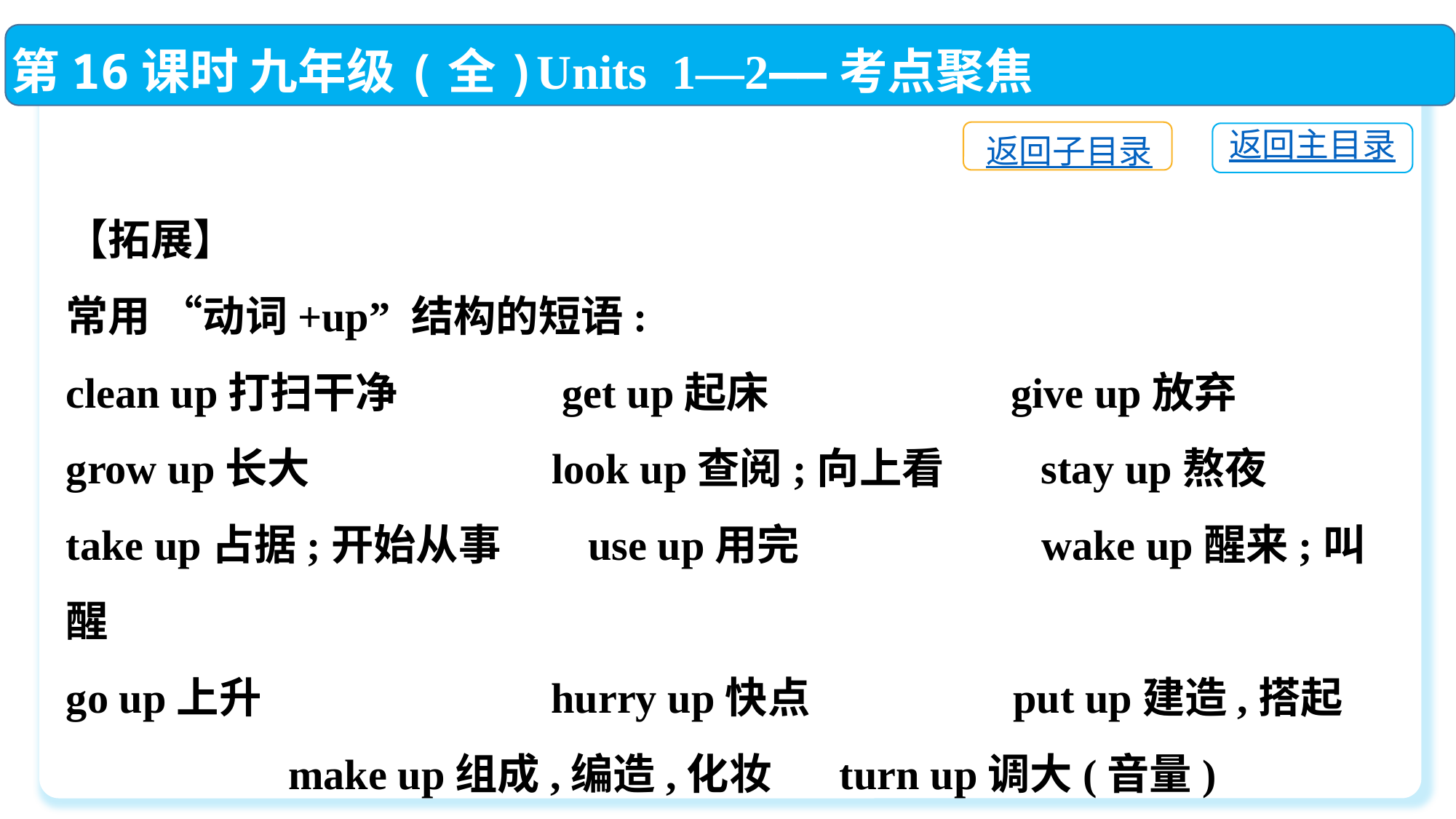

第16课时 九年级(全)Units  1—2——考点聚焦

返回子目录
返回主目录
【拓展】
常用 “动词+up” 结构的短语:
clean up打扫干净                get up起床                        give up放弃
grow up长大                        look up查阅;向上看         stay up熬夜
take up占据;开始从事        use up用完                        wake up醒来;叫醒
go up上升                             hurry up快点                    put up建造,搭起                             make up组成,编造,化妆      turn up调大(音量)           come up with想出          catch up with追上